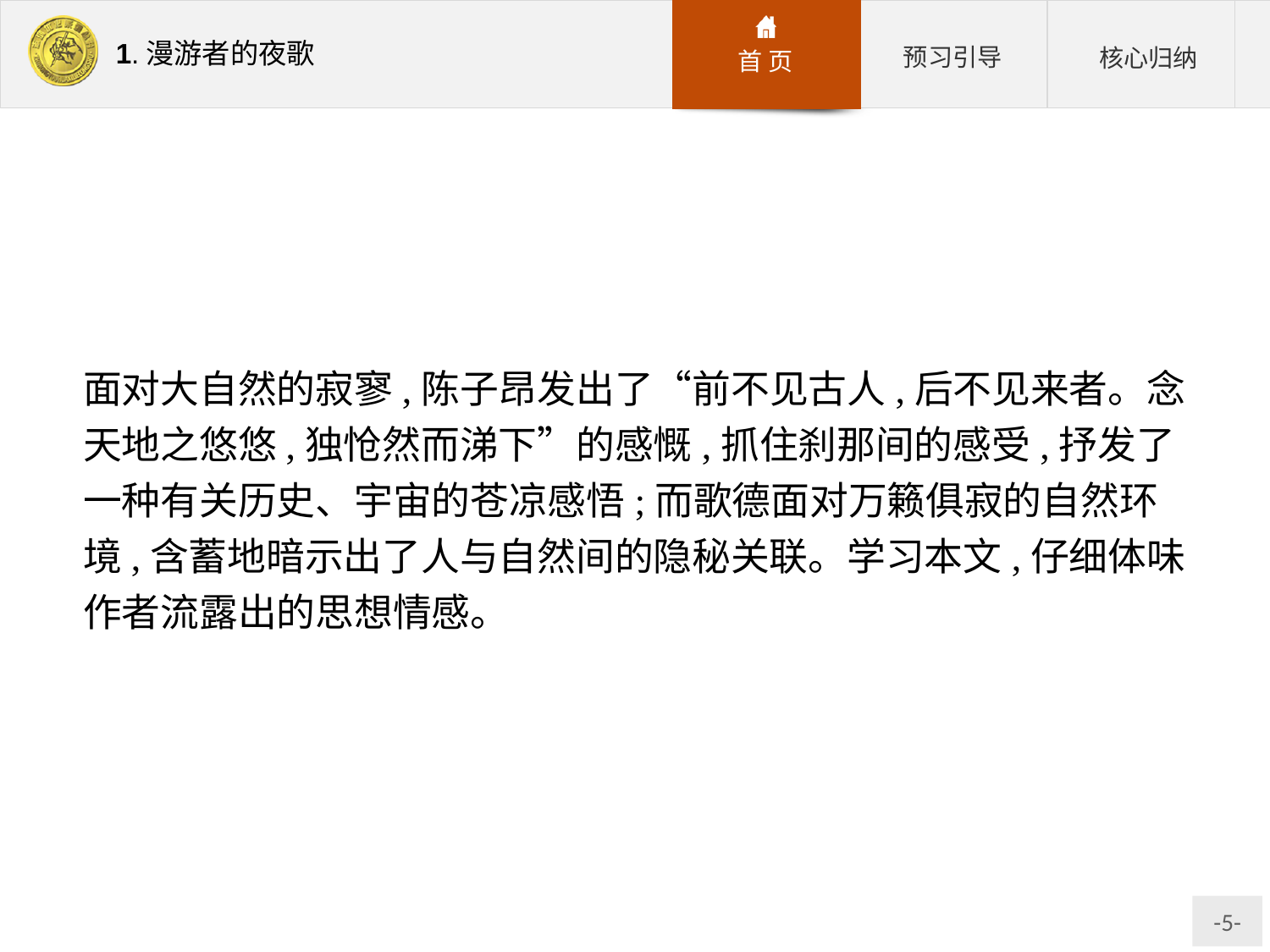

面对大自然的寂寥,陈子昂发出了“前不见古人,后不见来者。念天地之悠悠,独怆然而涕下”的感慨,抓住刹那间的感受,抒发了一种有关历史、宇宙的苍凉感悟;而歌德面对万籁俱寂的自然环境,含蓄地暗示出了人与自然间的隐秘关联。学习本文,仔细体味作者流露出的思想情感。